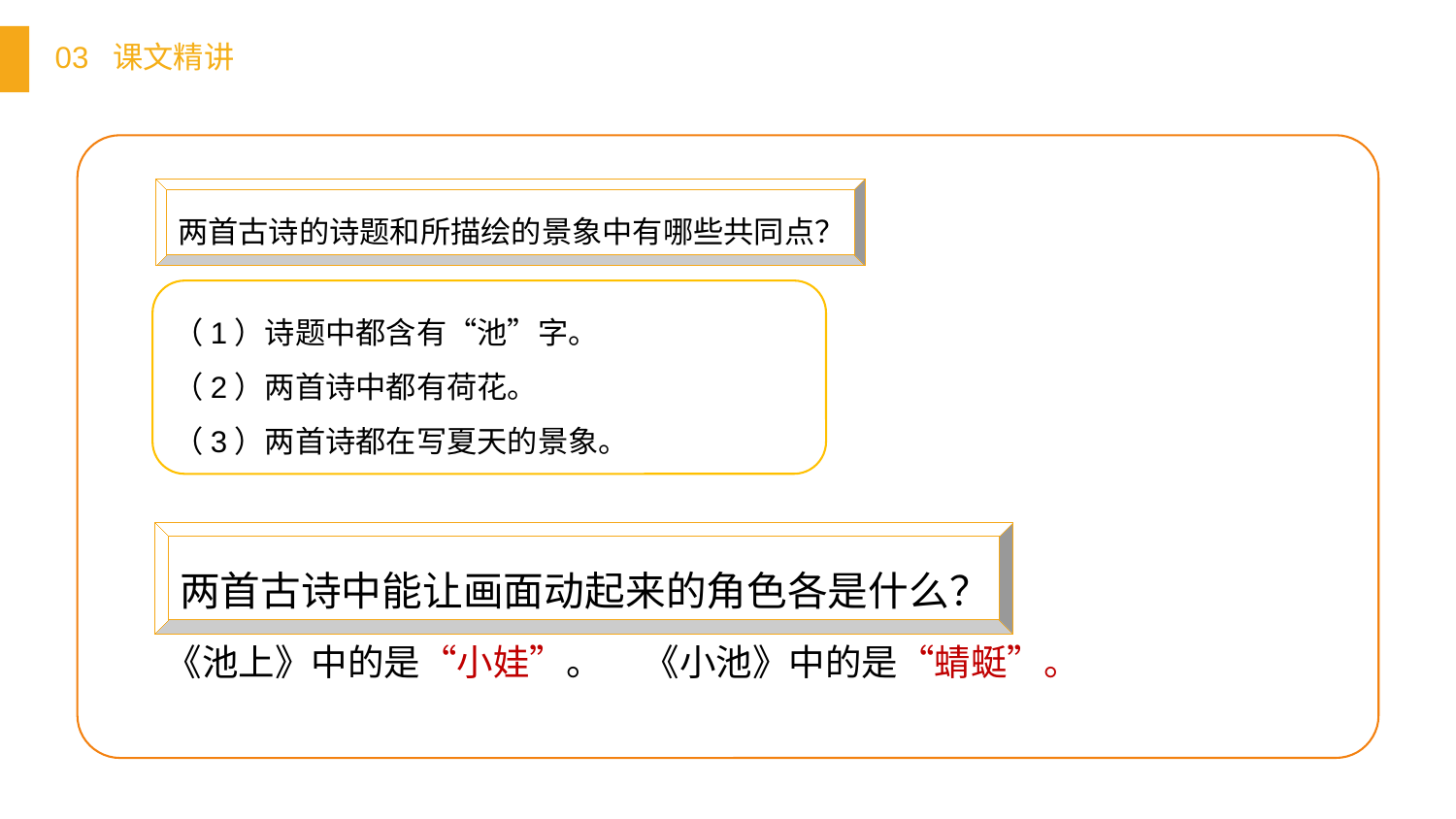

03  课文精讲

两首古诗的诗题和所描绘的景象中有哪些共同点？
（1）诗题中都含有“池”字。
（2）两首诗中都有荷花。
（3）两首诗都在写夏天的景象。
两首古诗中能让画面动起来的角色各是什么？
《池上》中的是“小娃”。
《小池》中的是“蜻蜓”。